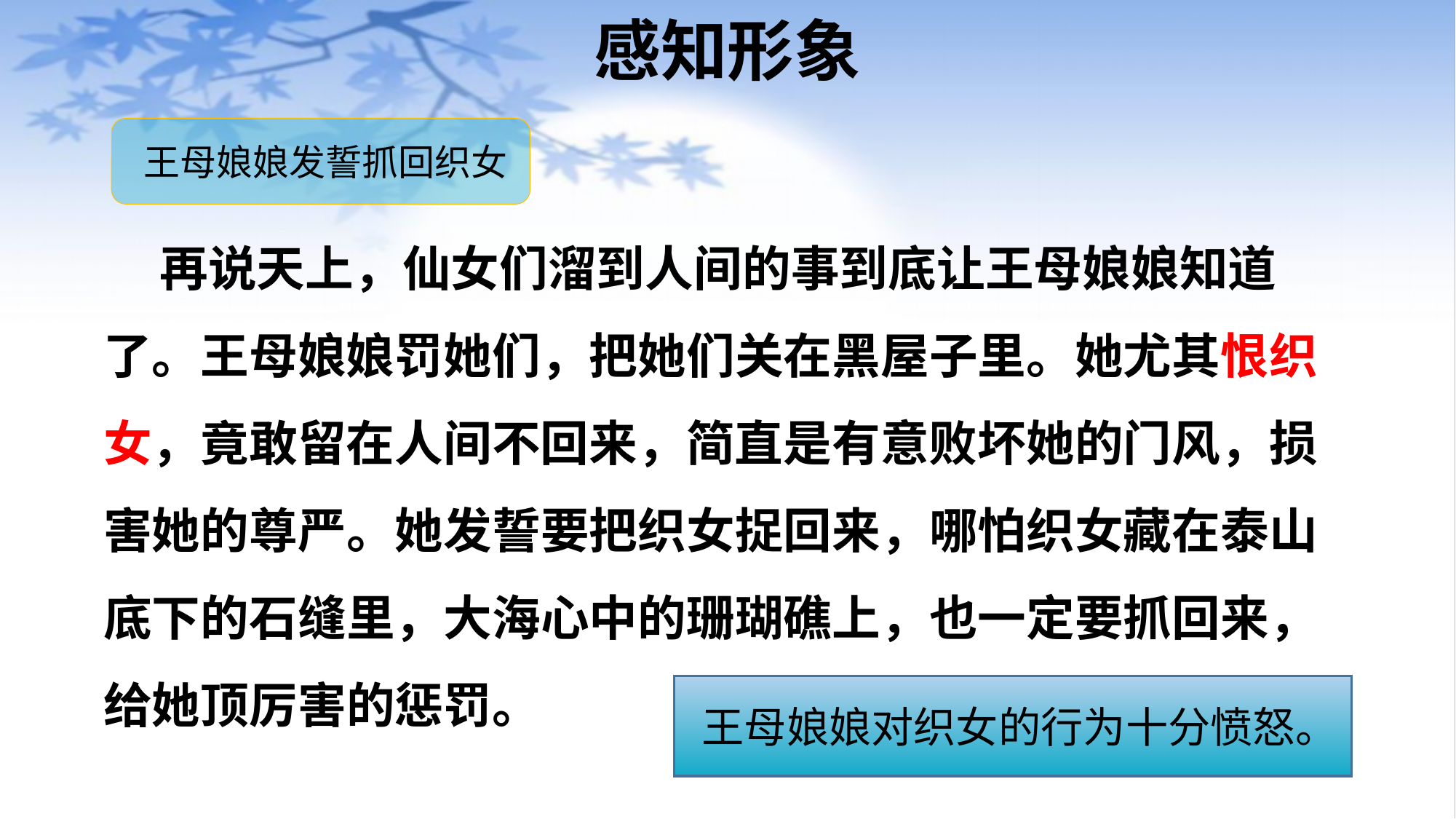

感知形象
 王母娘娘发誓抓回织女
    再说天上，仙女们溜到人间的事到底让王母娘娘知道了。王母娘娘罚她们，把她们关在黑屋子里。她尤其恨织女，竟敢留在人间不回来，简直是有意败坏她的门风，损害她的尊严。她发誓要把织女捉回来，哪怕织女藏在泰山底下的石缝里，大海心中的珊瑚礁上，也一定要抓回来，给她顶厉害的惩罚。

 王母娘娘对织女的行为十分愤怒。